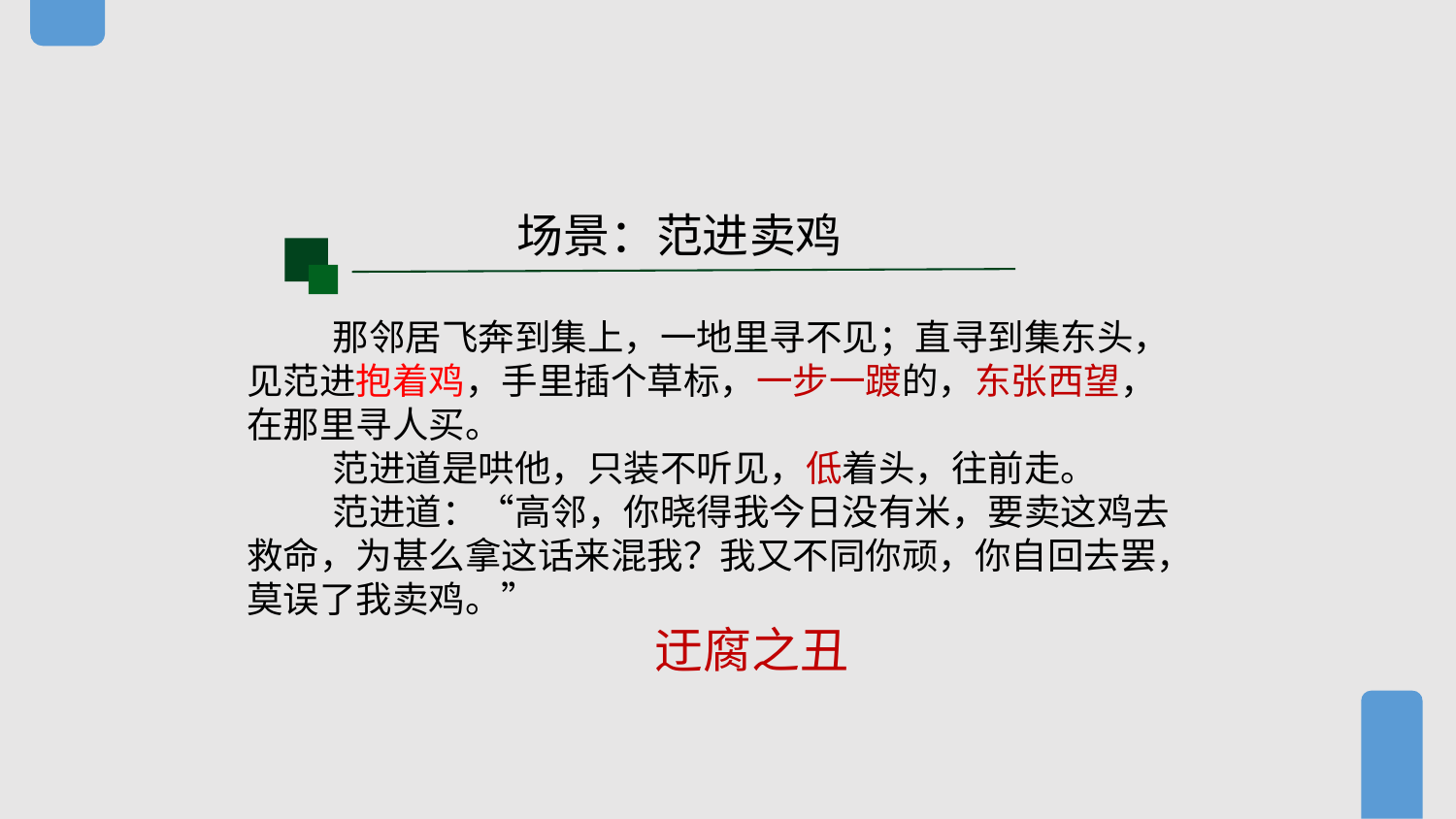

场景：范进卖鸡

那邻居飞奔到集上，一地里寻不见；直寻到集东头，见范进抱着鸡，手里插个草标，一步一踱的，东张西望，在那里寻人买。
范进道是哄他，只装不听见，低着头，往前走。
范进道：“高邻，你晓得我今日没有米，要卖这鸡去救命，为甚么拿这话来混我？我又不同你顽，你自回去罢，莫误了我卖鸡。”
                                      迂腐之丑